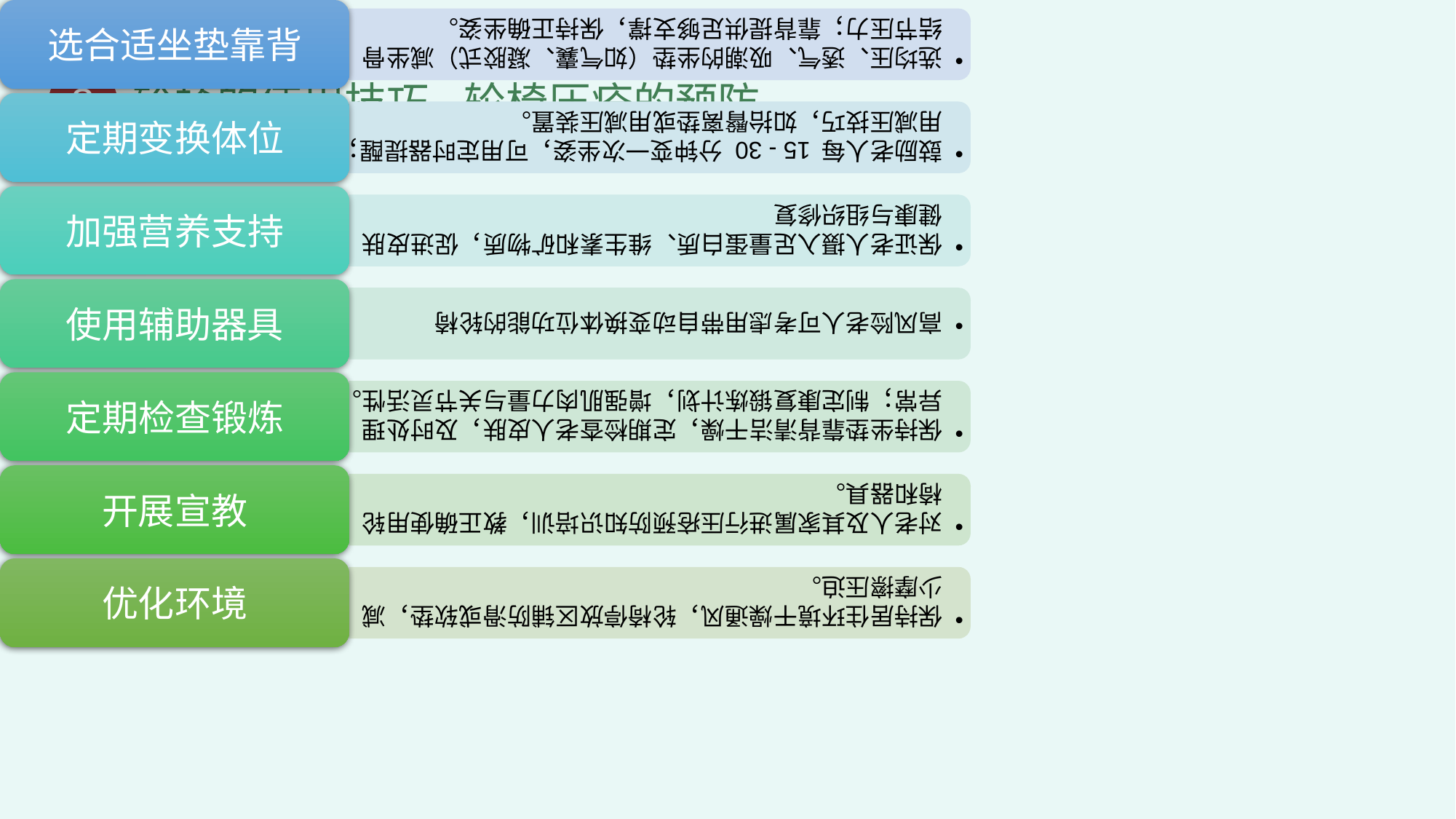

3
轮椅的使用技巧-轮椅压疮的预防
选均压、透气、吸潮的坐垫（如气囊、凝胶式）减坐骨结节压力；靠背提供足够支撑，保持正确坐姿。
选合适坐垫靠背
鼓励老人每 15 - 30 分钟变一次坐姿，可用定时器提醒；用减压技巧，如抬臀离垫或用减压装置。
定期变换体位
保证老人摄入足量蛋白质、维生素和矿物质，促进皮肤健康与组织修复
加强营养支持
高风险老人可考虑用带自动变换体位功能的轮椅
使用辅助器具
保持坐垫靠背清洁干燥，定期检查老人皮肤，及时处理异常；制定康复锻炼计划，增强肌肉力量与关节灵活性。
定期检查锻炼
对老人及其家属进行压疮预防知识培训，教正确使用轮椅和器具。
开展宣教
保持居住环境干燥通风，轮椅停放区铺防滑或软垫，减少摩擦压迫。
优化环境